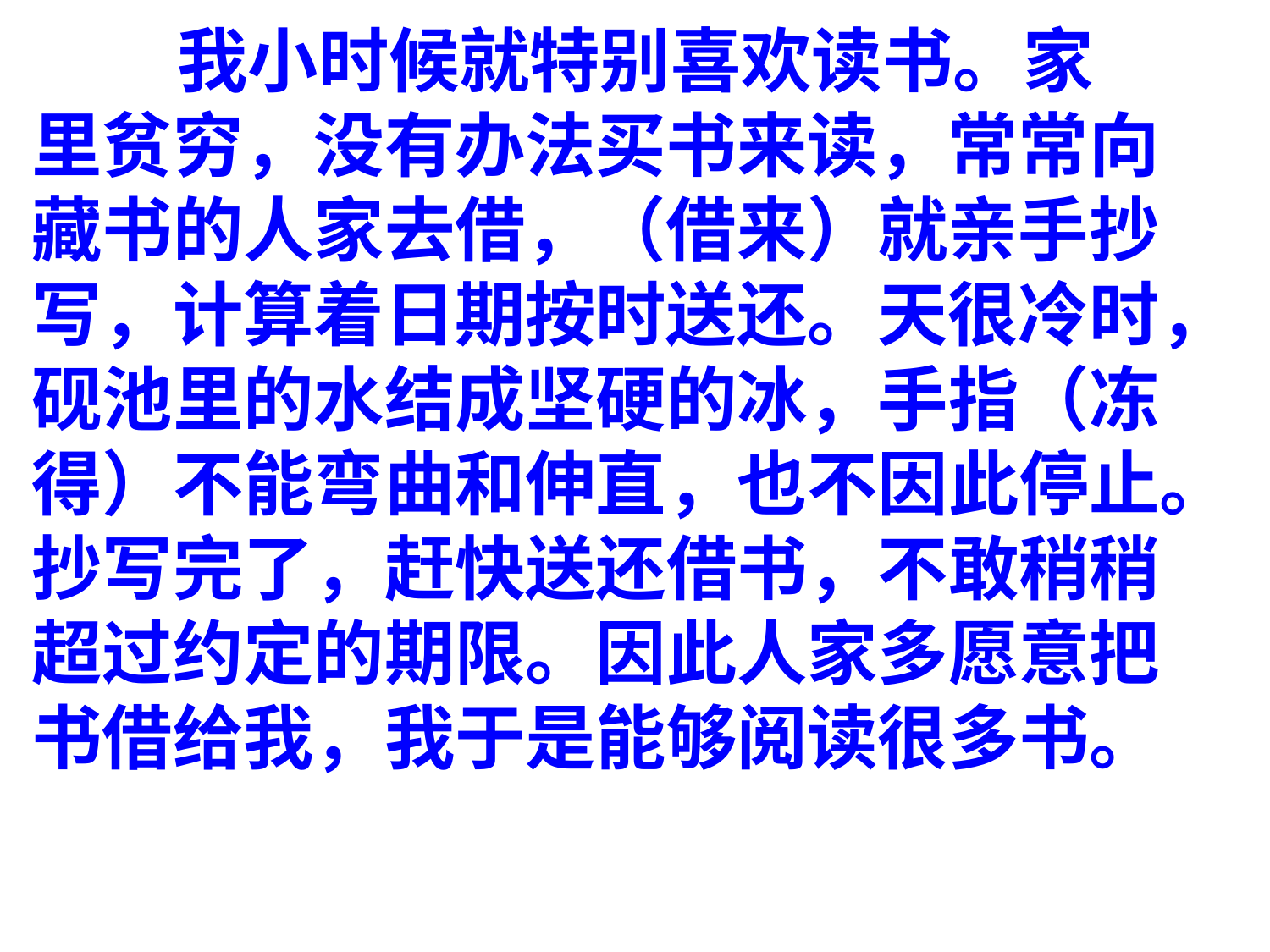

我小时候就特别喜欢读书。家里贫穷，没有办法买书来读，常常向藏书的人家去借，（借来）就亲手抄写，计算着日期按时送还。天很冷时，砚池里的水结成坚硬的冰，手指（冻得）不能弯曲和伸直，也不因此停止。抄写完了，赶快送还借书，不敢稍稍超过约定的期限。因此人家多愿意把书借给我，我于是能够阅读很多书。